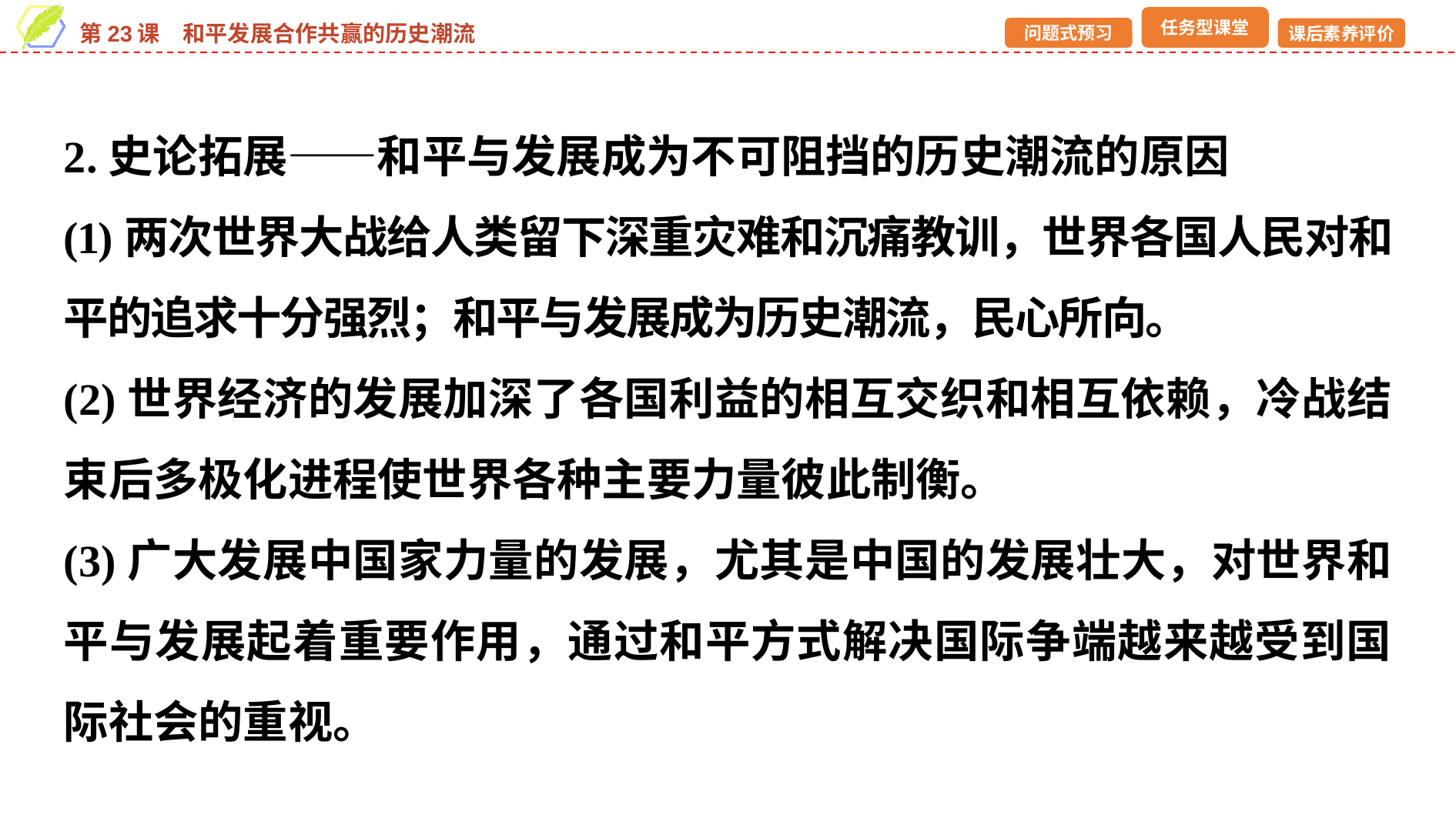

2.史论拓展——和平与发展成为不可阻挡的历史潮流的原因
(1)两次世界大战给人类留下深重灾难和沉痛教训，世界各国人民对和平的追求十分强烈；和平与发展成为历史潮流，民心所向。
(2)世界经济的发展加深了各国利益的相互交织和相互依赖，冷战结束后多极化进程使世界各种主要力量彼此制衡。
(3)广大发展中国家力量的发展，尤其是中国的发展壮大，对世界和平与发展起着重要作用，通过和平方式解决国际争端越来越受到国际社会的重视。